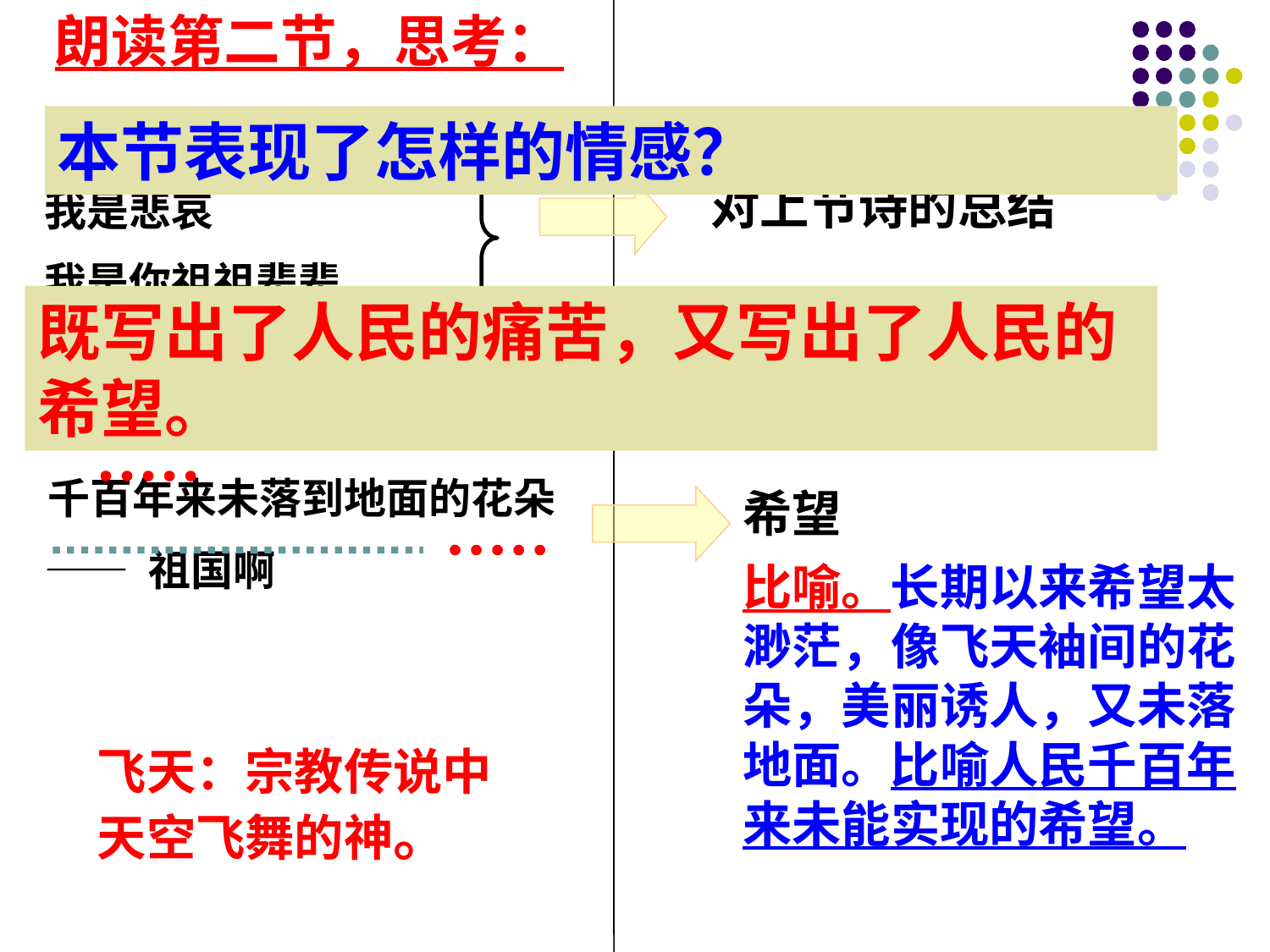

朗读第二节，思考：

我是贫困
我是悲哀
我是你祖祖辈辈
痛苦的希望啊
是“飞天”袖间
千百年来未落到地面的花朵
—— 祖国啊
本节表现了怎样的情感？

对上节诗的总结

既写出了人民的痛苦，又写出了人民的希望。

希望

比喻。长期以来希望太渺茫，像飞天袖间的花朵，美丽诱人，又未落地面。比喻人民千百年来未能实现的希望。
飞天：宗教传说中天空飞舞的神。